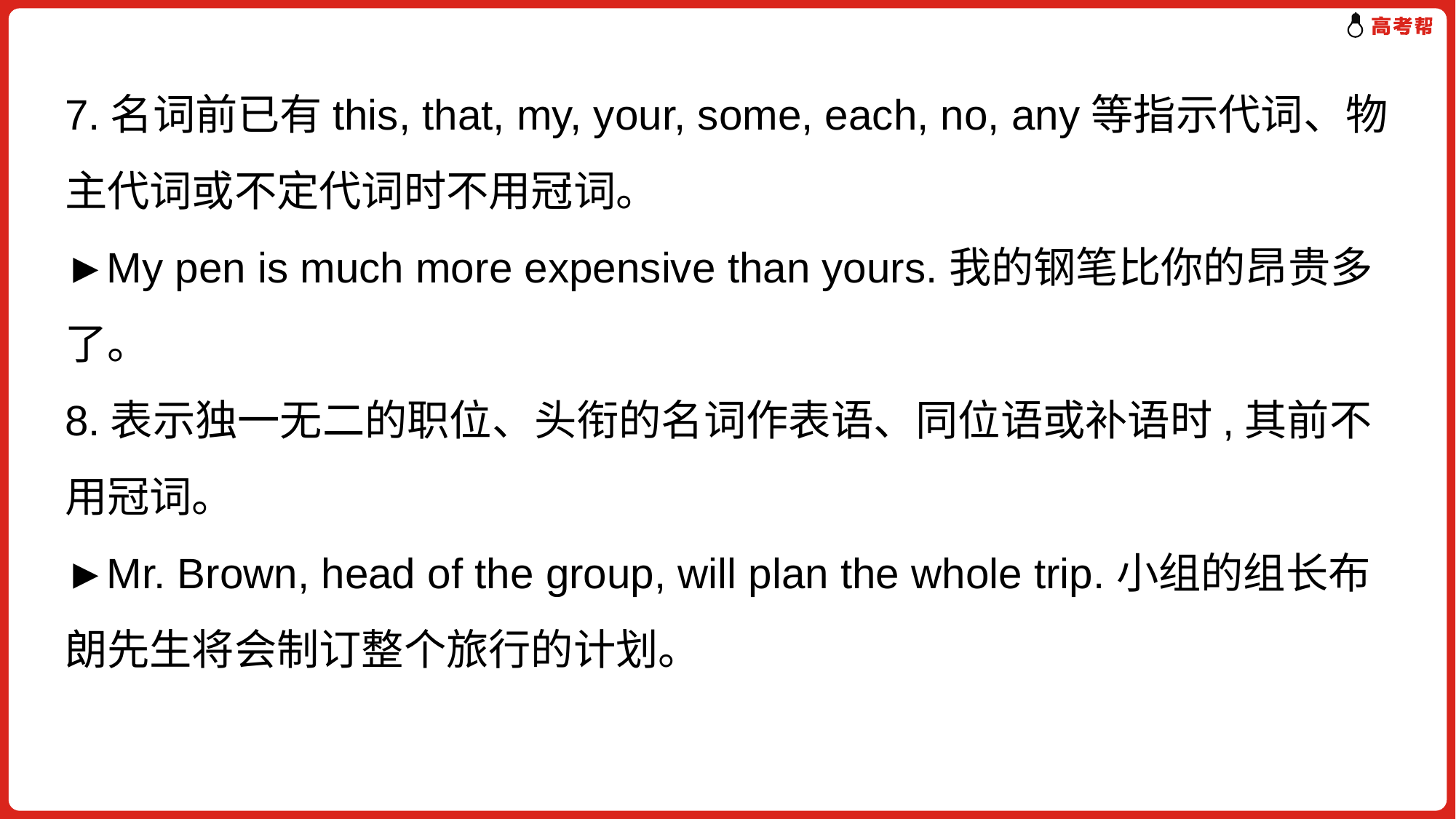

7.名词前已有this, that, my, your, some, each, no, any等指示代词、物主代词或不定代词时不用冠词。
►My pen is much more expensive than yours.我的钢笔比你的昂贵多了。
8.表示独一无二的职位、头衔的名词作表语、同位语或补语时,其前不用冠词。
►Mr. Brown, head of the group, will plan the whole trip.小组的组长布朗先生将会制订整个旅行的计划。